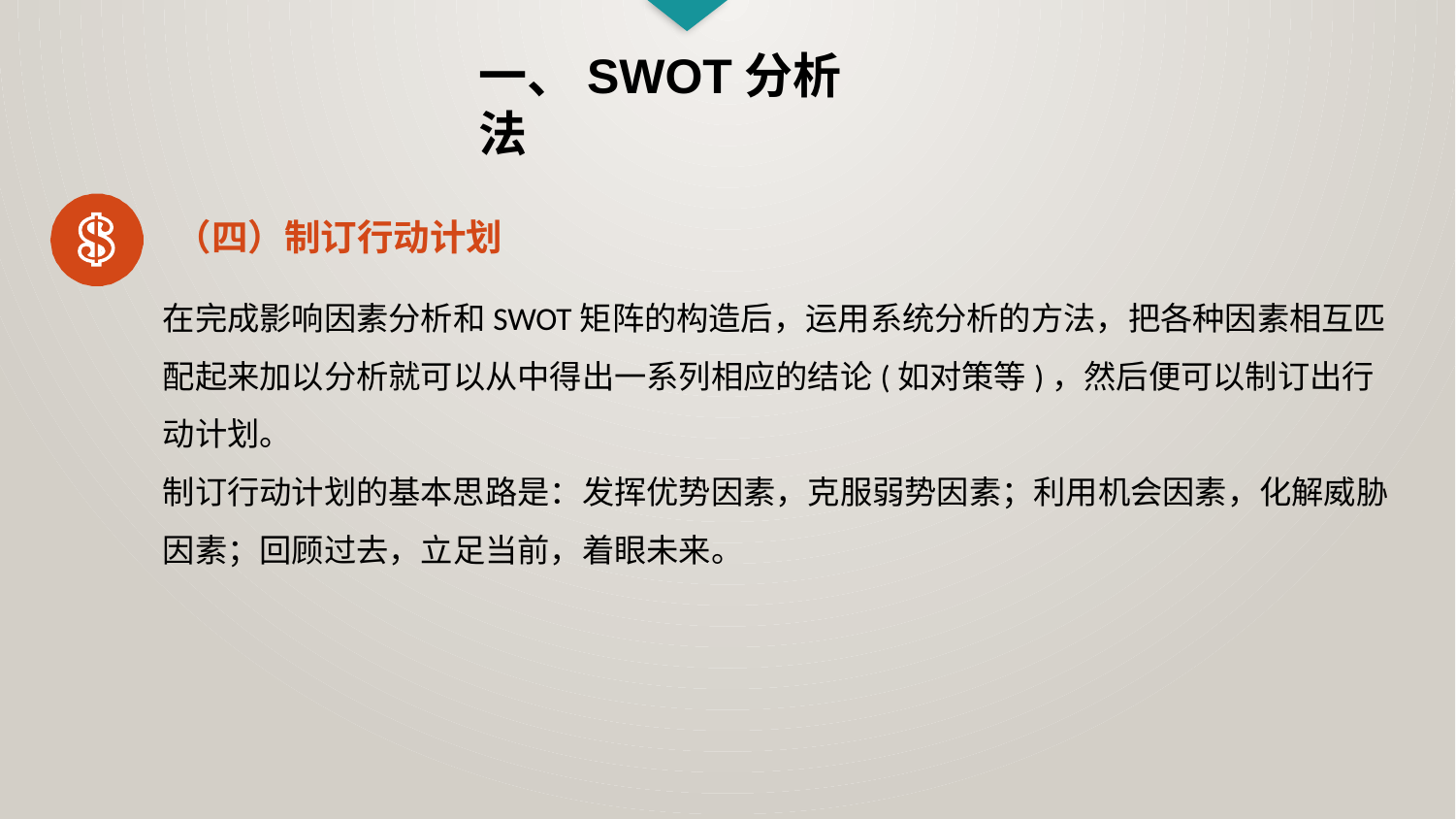

一、SWOT分析法

（四）制订行动计划

在完成影响因素分析和SWOT矩阵的构造后，运用系统分析的方法，把各种因素相互匹配起来加以分析就可以从中得出一系列相应的结论(如对策等)，然后便可以制订出行动计划。
制订行动计划的基本思路是：发挥优势因素，克服弱势因素；利用机会因素，化解威胁因素；回顾过去，立足当前，着眼未来。
46